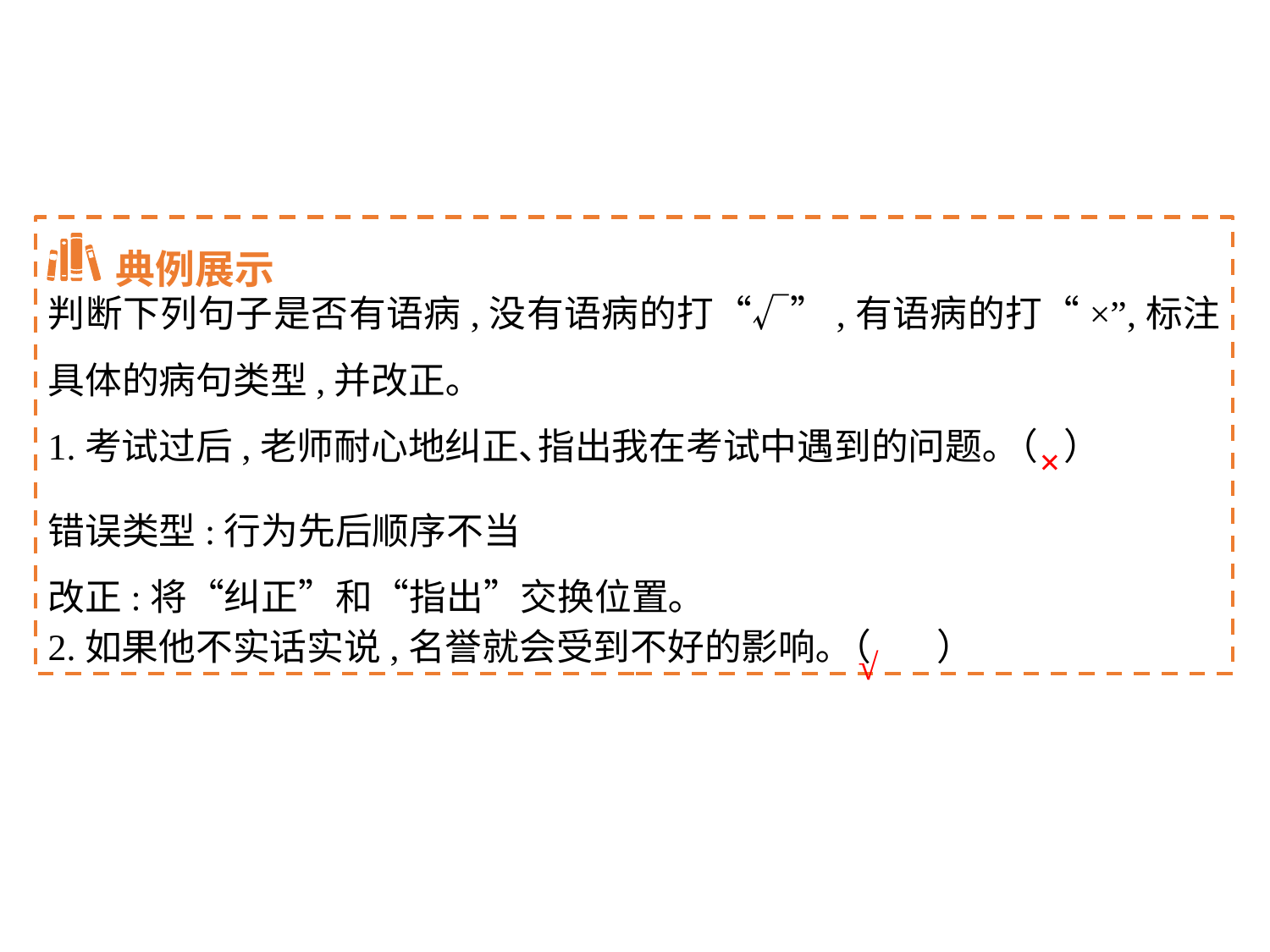

典例展示

判断下列句子是否有语病,没有语病的打“√”,有语病的打“×”,标注具体的病句类型,并改正｡
1.考试过后,老师耐心地纠正､指出我在考试中遇到的问题｡（	）

2.如果他不实话实说,名誉就会受到不好的影响｡（	）
×
错误类型:行为先后顺序不当
改正:将“纠正”和“指出”交换位置｡
√